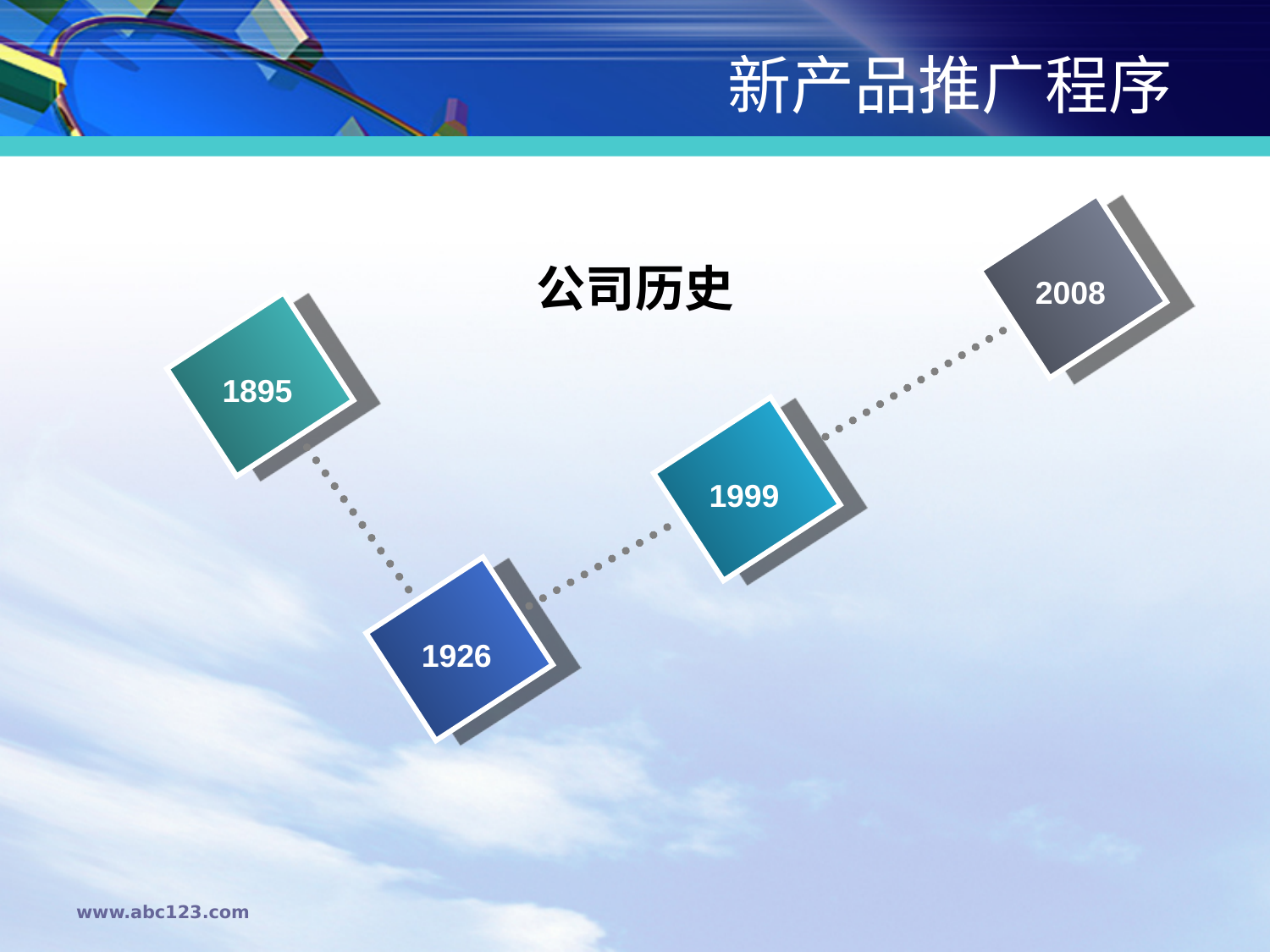

# 新产品推广程序

公司历史
2008

1895

1999

1926
www.abc123.com